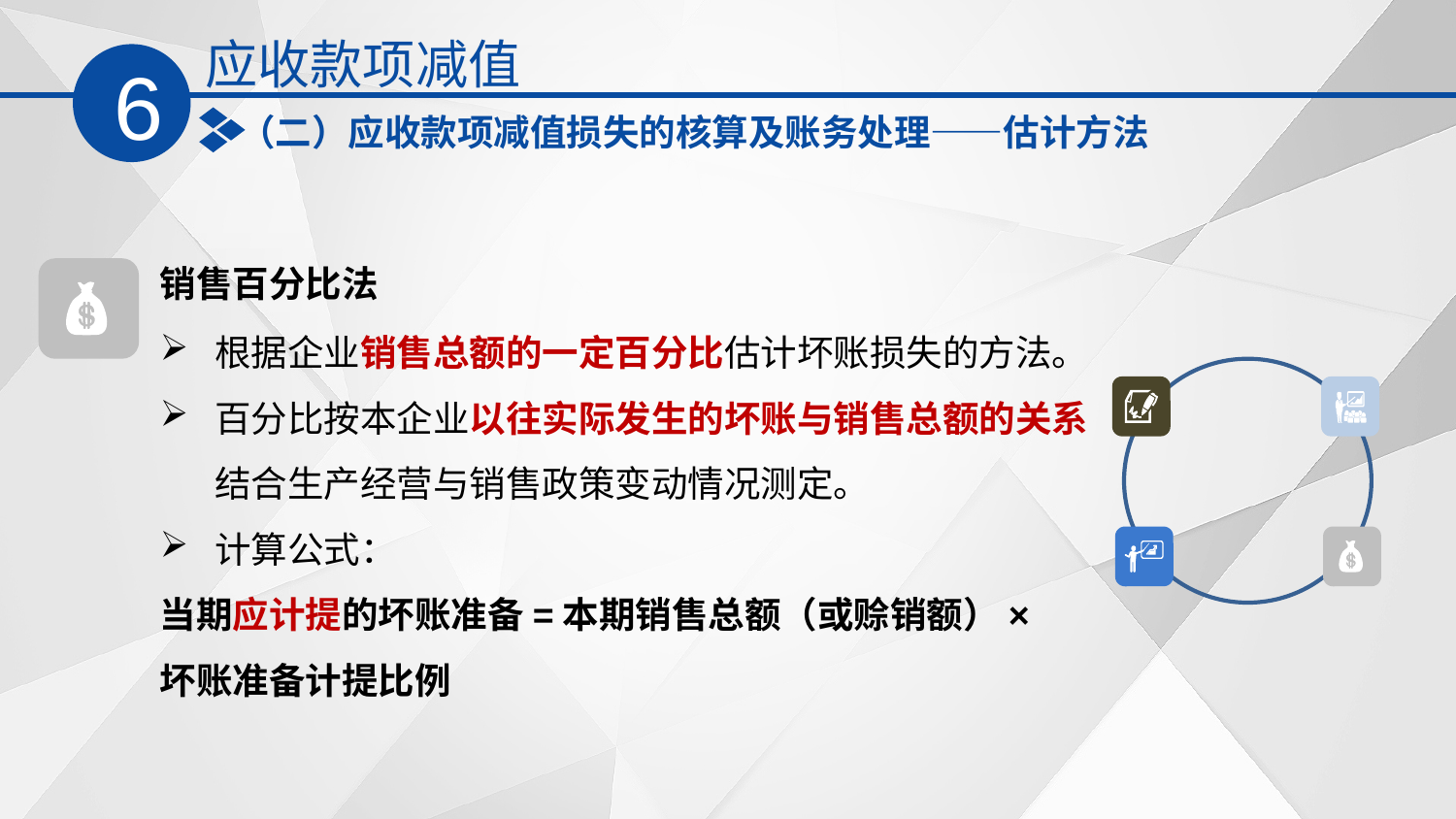

应收款项减值
6

（二）应收款项减值损失的核算及账务处理——估计方法

销售百分比法

根据企业销售总额的一定百分比估计坏账损失的方法。
百分比按本企业以往实际发生的坏账与销售总额的关系结合生产经营与销售政策变动情况测定。
计算公式：
当期应计提的坏账准备=本期销售总额（或赊销额）×
坏账准备计提比例